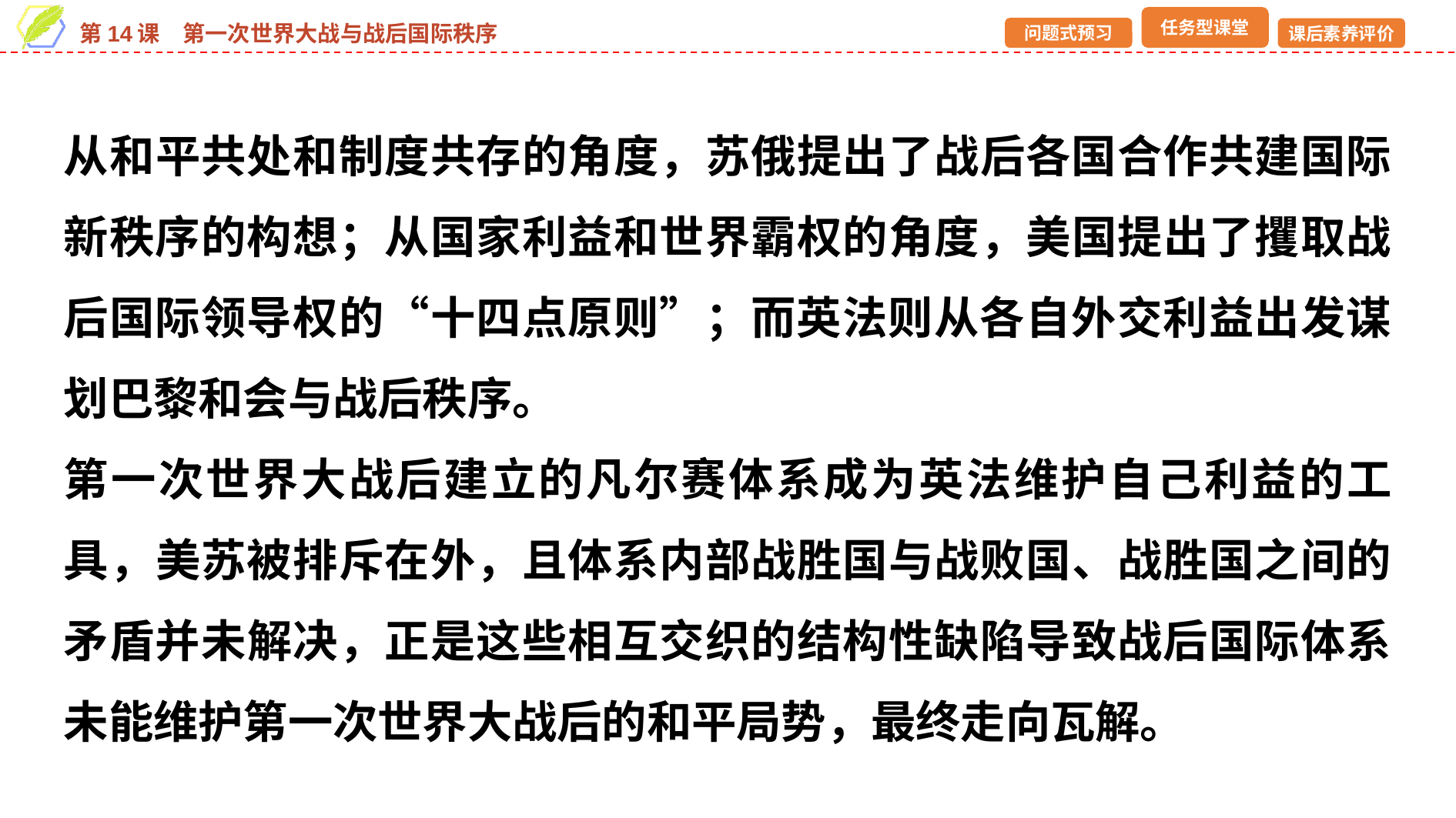

从和平共处和制度共存的角度，苏俄提出了战后各国合作共建国际新秩序的构想；从国家利益和世界霸权的角度，美国提出了攫取战后国际领导权的“十四点原则”；而英法则从各自外交利益出发谋划巴黎和会与战后秩序。
第一次世界大战后建立的凡尔赛体系成为英法维护自己利益的工具，美苏被排斥在外，且体系内部战胜国与战败国、战胜国之间的矛盾并未解决，正是这些相互交织的结构性缺陷导致战后国际体系未能维护第一次世界大战后的和平局势，最终走向瓦解。